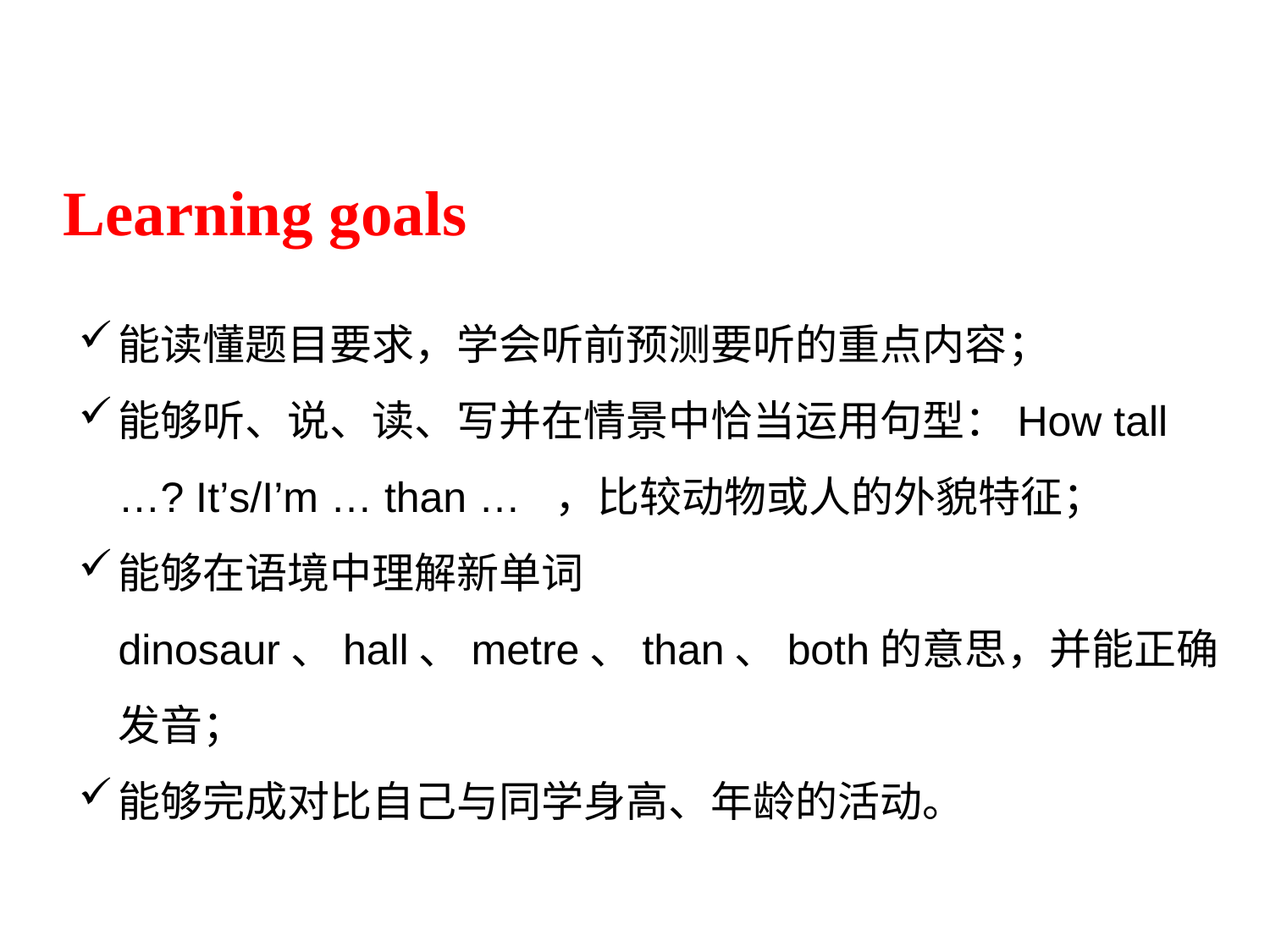

Learning goals
能读懂题目要求，学会听前预测要听的重点内容；
能够听、说、读、写并在情景中恰当运用句型：How tall …? It’s/I’m … than …  ，比较动物或人的外貌特征；
能够在语境中理解新单词dinosaur、hall、metre、than、both的意思，并能正确发音；
能够完成对比自己与同学身高、年龄的活动。